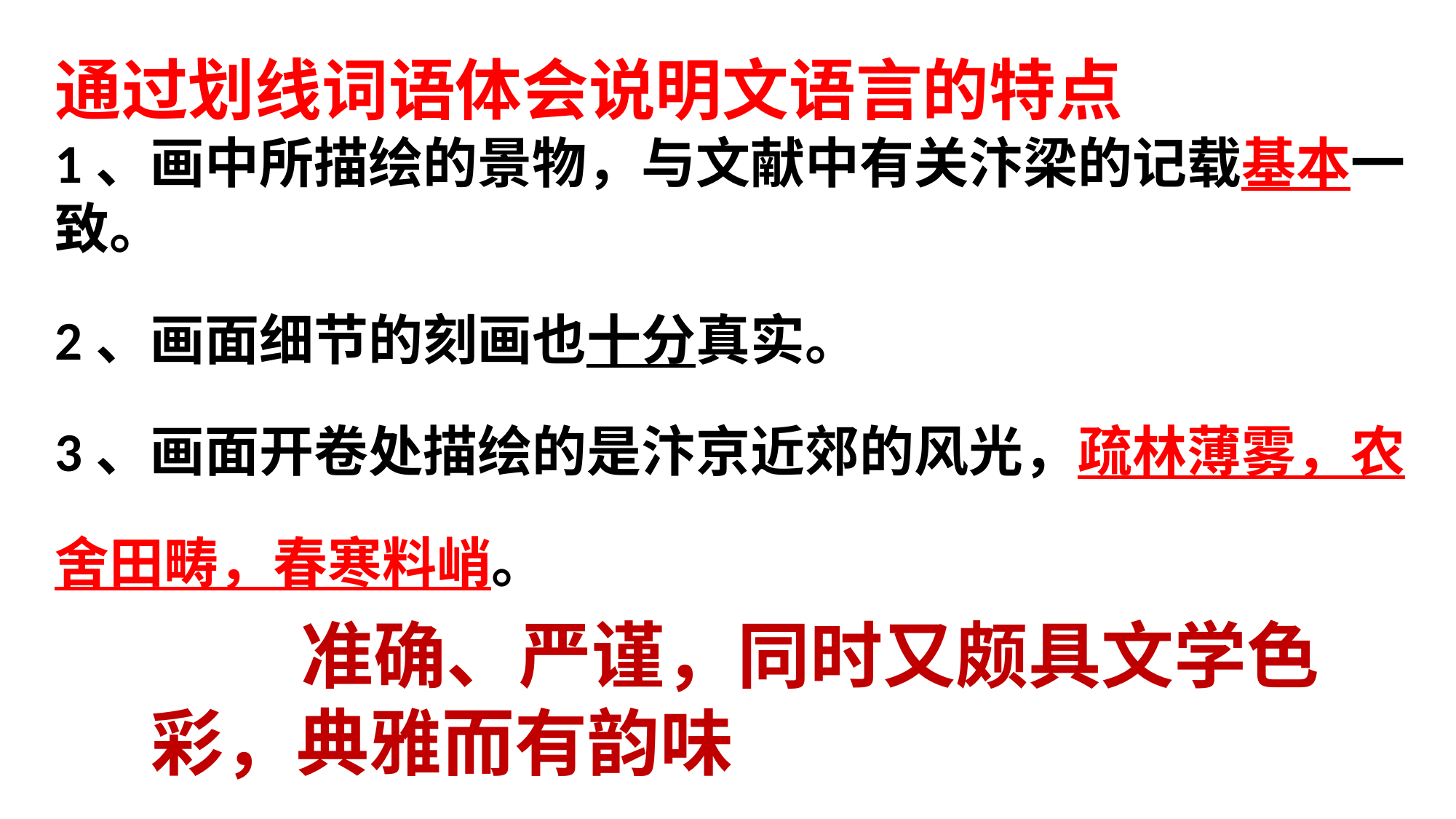

通过划线词语体会说明文语言的特点
1、画中所描绘的景物，与文献中有关汴梁的记载基本一致。
2、画面细节的刻画也十分真实。
3、画面开卷处描绘的是汴京近郊的风光，疏林薄雾，农舍田畴，春寒料峭。
        准确、严谨，同时又颇具文学色彩，典雅而有韵味